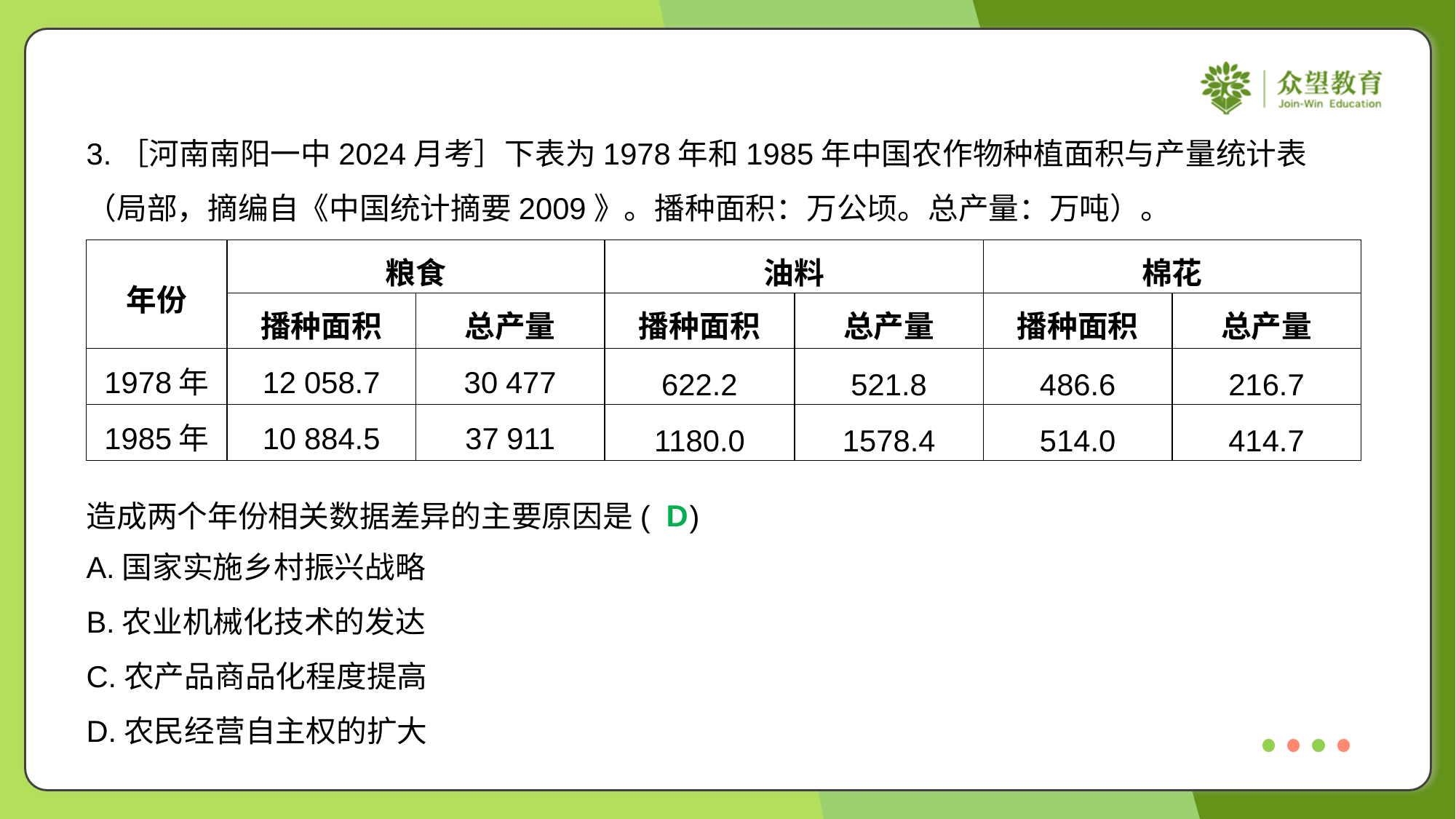

3.［河南南阳一中2024月考］下表为1978年和1985年中国农作物种植面积与产量统计表
（局部，摘编自《中国统计摘要2009》。播种面积：万公顷。总产量：万吨）。
| 年份 | 粮食 |  | 油料 |  | 棉花 |  |
| --- | --- | --- | --- | --- | --- | --- |
|  | 播种面积 | 总产量 | 播种面积 | 总产量 | 播种面积 | 总产量 |
| 1978年 | 12 058.7 | 30 477 | 622.2 | 521.8 | 486.6 | 216.7 |
| 1985年 | 10 884.5 | 37 911 | 1180.0 | 1578.4 | 514.0 | 414.7 |
D
造成两个年份相关数据差异的主要原因是(     )
A.国家实施乡村振兴战略
B.农业机械化技术的发达
C.农产品商品化程度提高
D.农民经营自主权的扩大